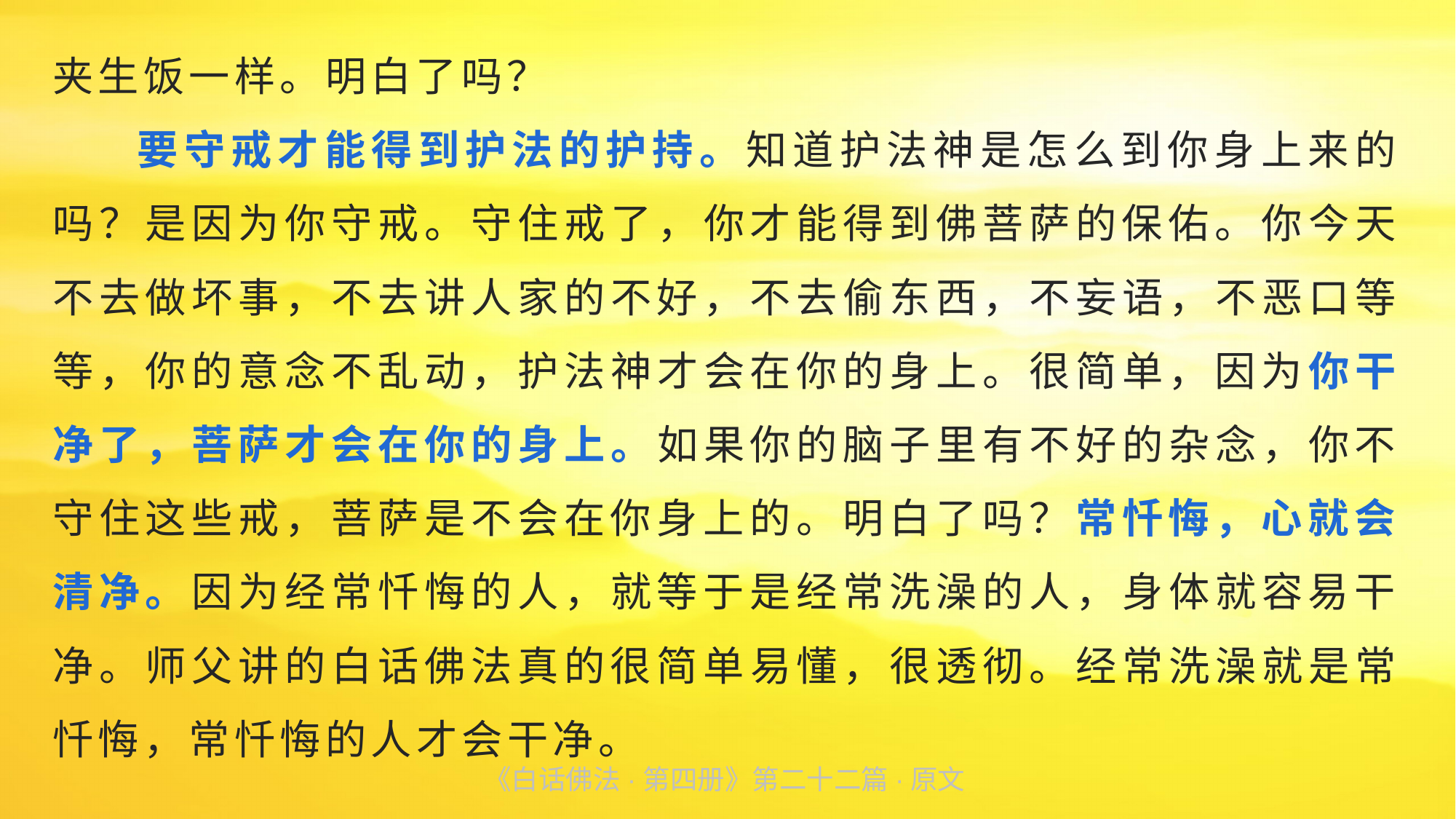

夹生饭一样。明白了吗？
     要守戒才能得到护法的护持。知道护法神是怎么到你身上来的吗？是因为你守戒。守住戒了，你才能得到佛菩萨的保佑。你今天不去做坏事，不去讲人家的不好，不去偷东西，不妄语，不恶口等等，你的意念不乱动，护法神才会在你的身上。很简单，因为你干净了，菩萨才会在你的身上。如果你的脑子里有不好的杂念，你不守住这些戒，菩萨是不会在你身上的。明白了吗？常忏悔，心就会清净。因为经常忏悔的人，就等于是经常洗澡的人，身体就容易干净。师父讲的白话佛法真的很简单易懂，很透彻。经常洗澡就是常忏悔，常忏悔的人才会干净。
《白话佛法·第四册》第二十二篇·原文